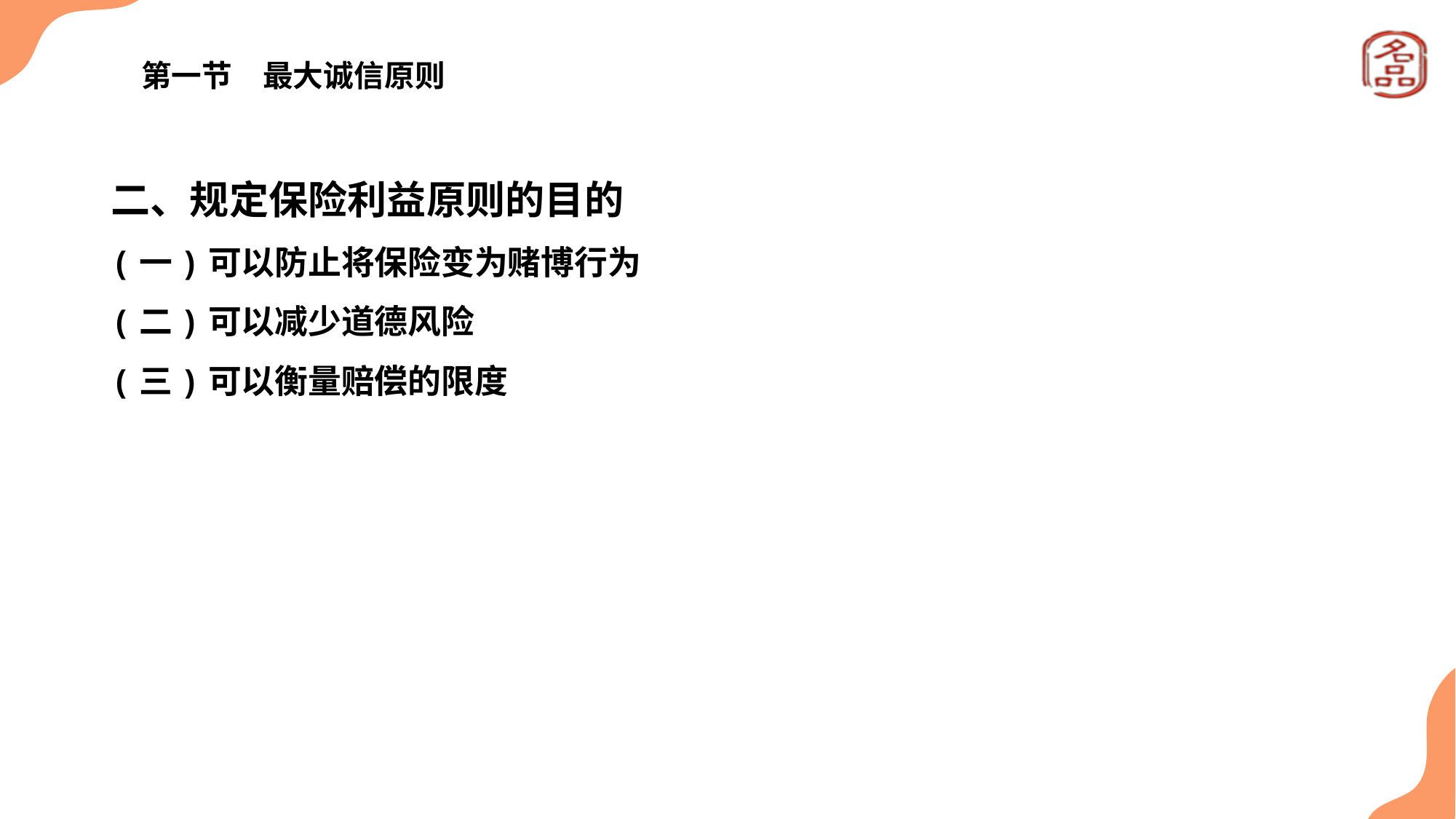

# 第一节　最大诚信原则
二、规定保险利益原则的目的
(一)可以防止将保险变为赌博行为
(二)可以减少道德风险
(三)可以衡量赔偿的限度